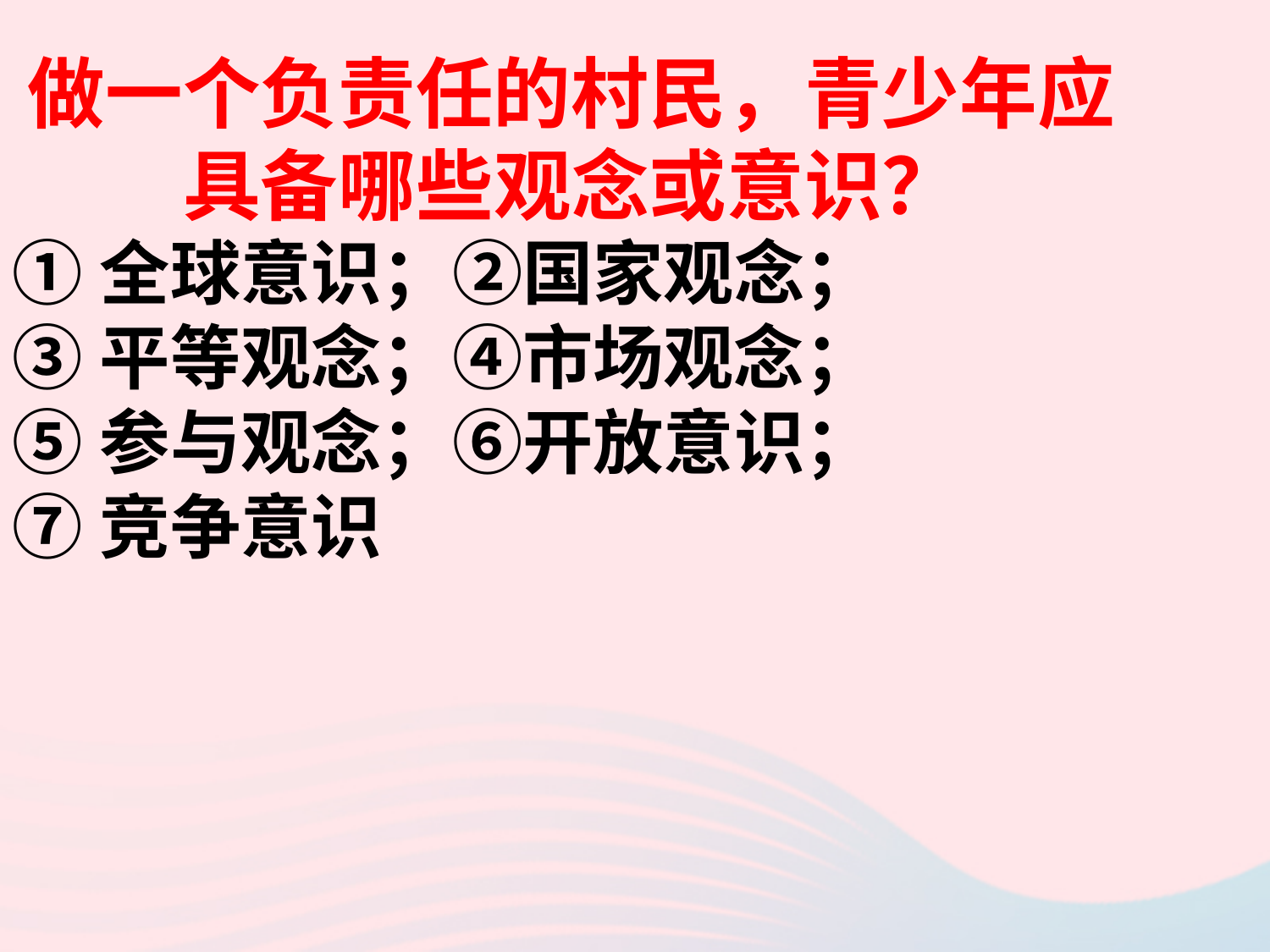

做一个负责任的村民，青少年应具备哪些观念或意识？
①全球意识；②国家观念；
③平等观念；④市场观念；
⑤参与观念；⑥开放意识；
⑦竞争意识